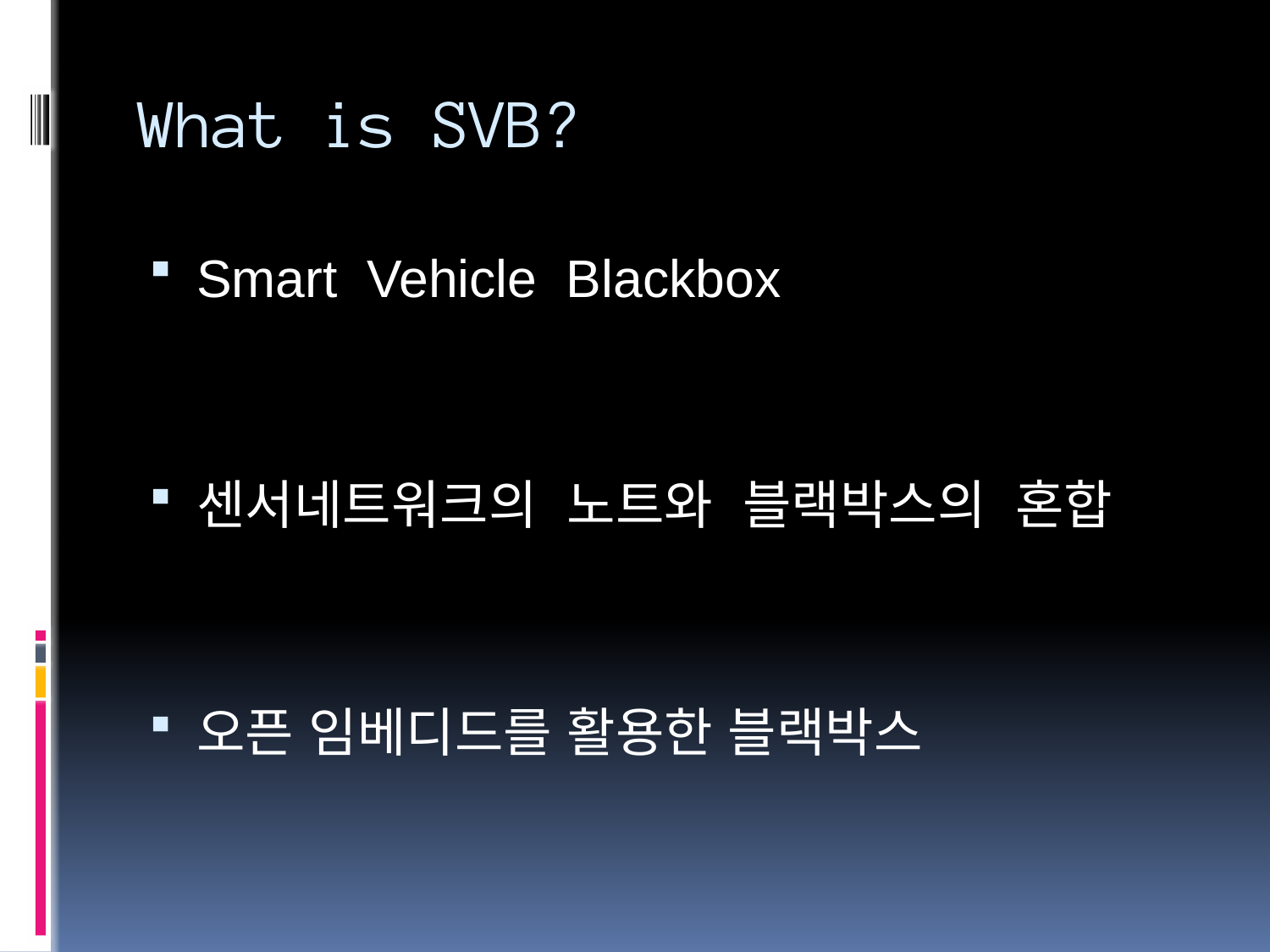

# What is SVB?
Smart  Vehicle  Blackbox

센서네트워크의  노트와  블랙박스의  혼합

오픈 임베디드를 활용한 블랙박스